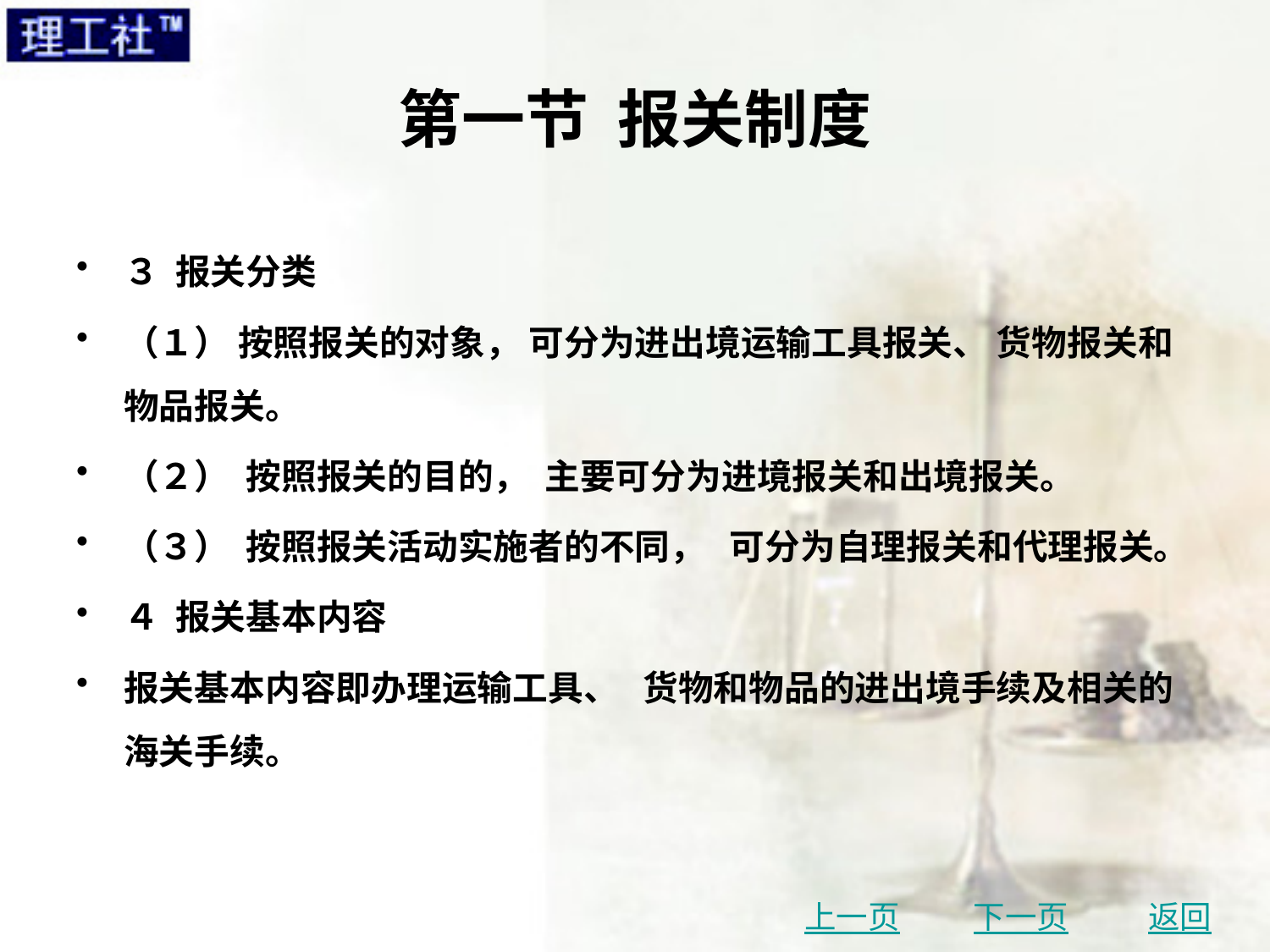

# 第一节  报关制度
３  报关分类
（１） 按照报关的对象， 可分为进出境运输工具报关、 货物报关和物品报关。
（２）  按照报关的目的，  主要可分为进境报关和出境报关。
（３）  按照报关活动实施者的不同，   可分为自理报关和代理报关。
４  报关基本内容
报关基本内容即办理运输工具、   货物和物品的进出境手续及相关的海关手续。

上一页
下一页
返回